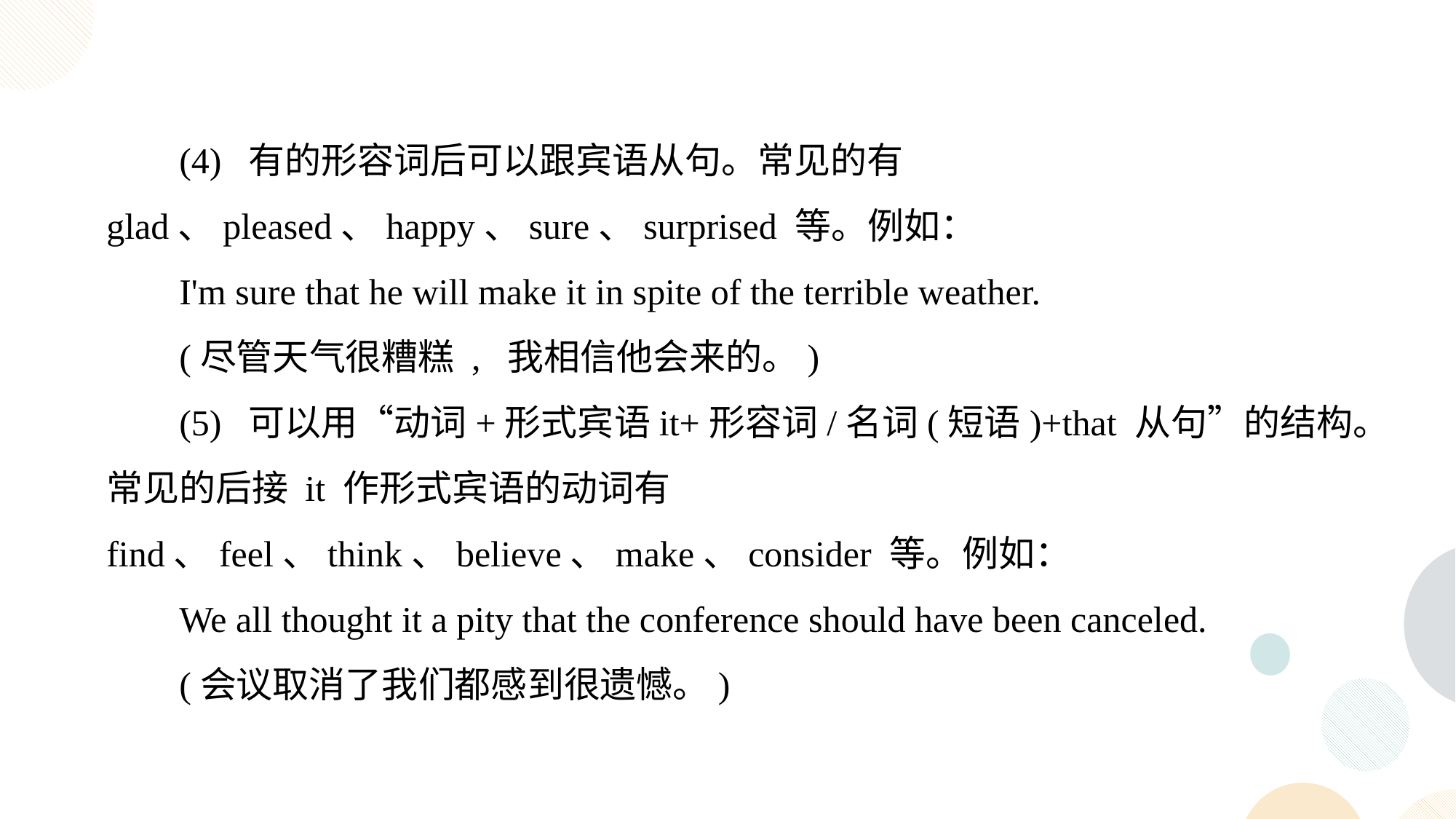

(4)  有的形容词后可以跟宾语从句。常见的有 glad、pleased、happy、sure、surprised 等。例如：
I'm sure that he will make it in spite of the terrible weather.
(尽管天气很糟糕 ,  我相信他会来的。)
(5)  可以用“动词+形式宾语it+形容词/名词(短语)+that 从句”的结构。常见的后接 it 作形式宾语的动词有 find、feel、think、believe、make、consider 等。例如：
We all thought it a pity that the conference should have been canceled.
(会议取消了我们都感到很遗憾。)